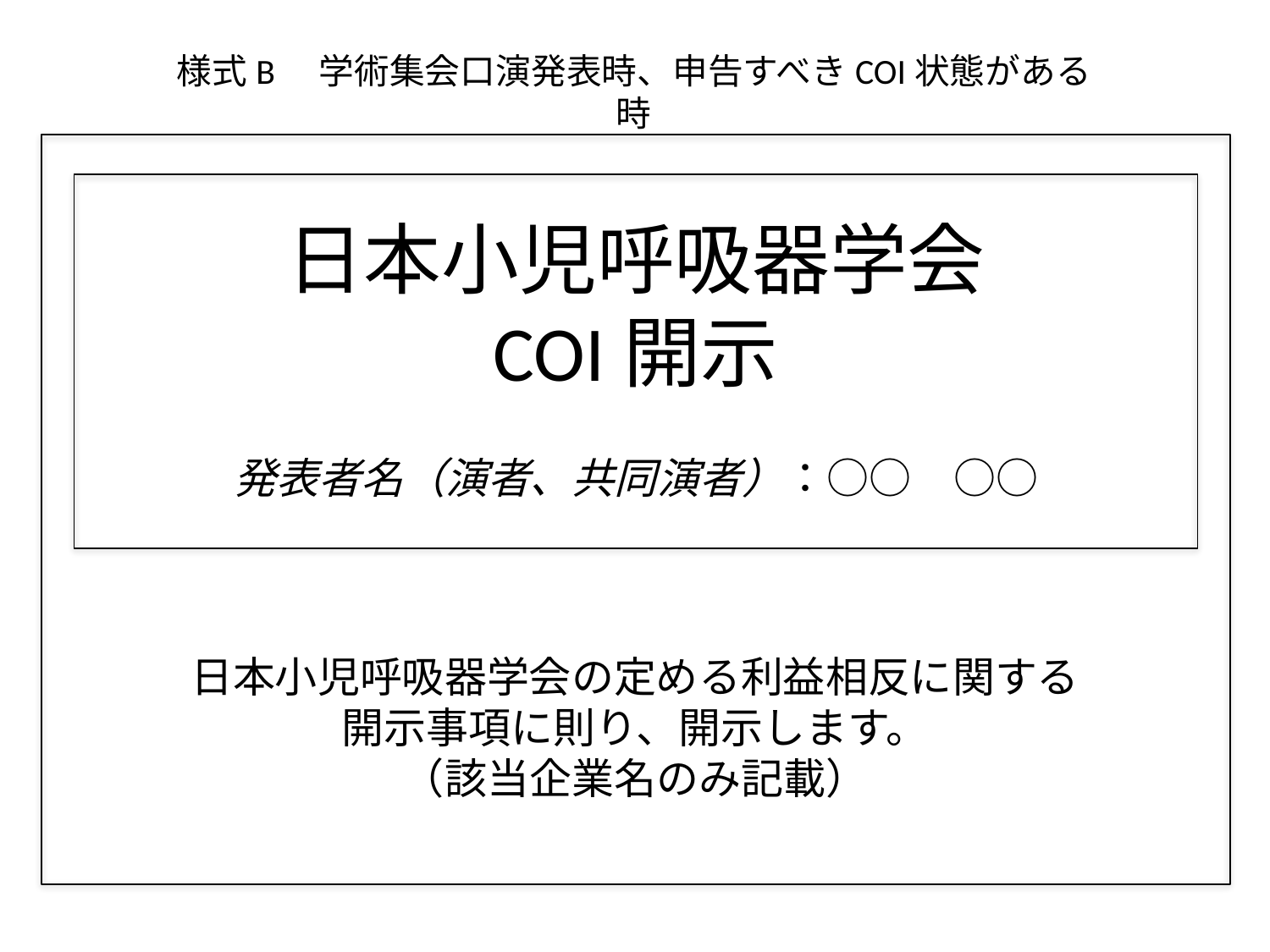

様式B　学術集会口演発表時、申告すべきCOI状態がある時

# 日本小児呼吸器学会 COI開示
発表者名（演者、共同演者）：○○　○○
日本小児呼吸器学会の定める利益相反に関する
開示事項に則り、開示します。
（該当企業名のみ記載）